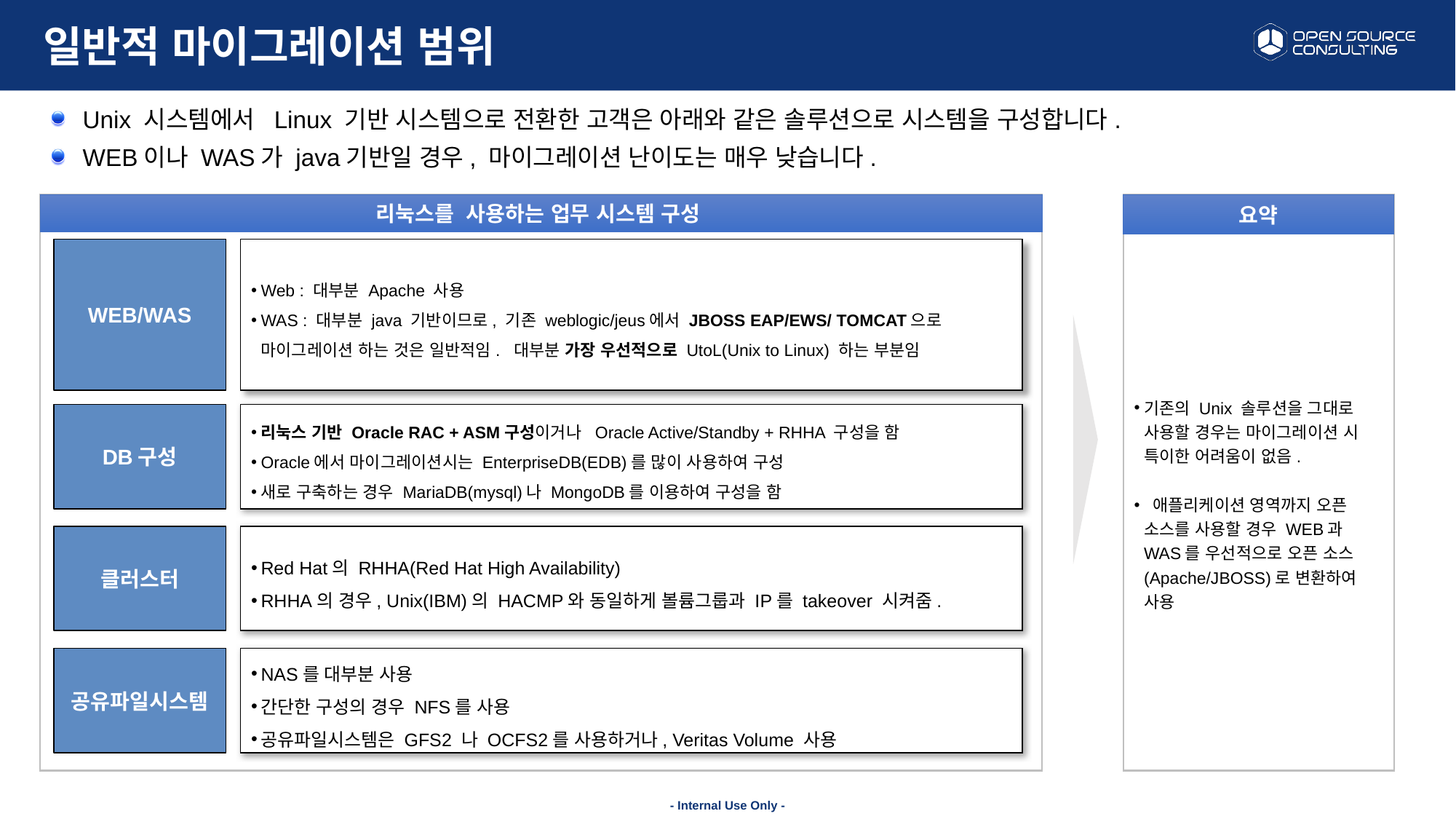

# 일반적 마이그레이션 범위
Unix 시스템에서  Linux 기반 시스템으로 전환한 고객은 아래와 같은 솔루션으로 시스템을 구성합니다.
WEB이나 WAS가 java기반일 경우, 마이그레이션 난이도는 매우 낮습니다.

리눅스를  사용하는 업무 시스템 구성

요약
기존의 Unix 솔루션을 그대로 사용할 경우는 마이그레이션 시 특이한 어려움이 없음.

 애플리케이션 영역까지 오픈 소스를 사용할 경우 WEB과 WAS를 우선적으로 오픈 소스 (Apache/JBOSS)로 변환하여 사용
WEB/WAS
Web : 대부분 Apache 사용
WAS : 대부분 java 기반이므로, 기존 weblogic/jeus에서 JBOSS EAP/EWS/ TOMCAT으로 마이그레이션 하는 것은 일반적임.  대부분 가장 우선적으로 UtoL(Unix to Linux) 하는 부분임
DB구성
리눅스 기반 Oracle RAC + ASM구성이거나  Oracle Active/Standby + RHHA 구성을 함
Oracle에서 마이그레이션시는 EnterpriseDB(EDB)를 많이 사용하여 구성
새로 구축하는 경우 MariaDB(mysql)나 MongoDB를 이용하여 구성을 함
클러스터
Red Hat의 RHHA(Red Hat High Availability)
RHHA의 경우, Unix(IBM)의 HACMP와 동일하게 볼륨그룹과 IP를 takeover 시켜줌.
공유파일시스템
NAS를 대부분 사용
간단한 구성의 경우 NFS를 사용
공유파일시스템은 GFS2 나 OCFS2를 사용하거나, Veritas Volume 사용